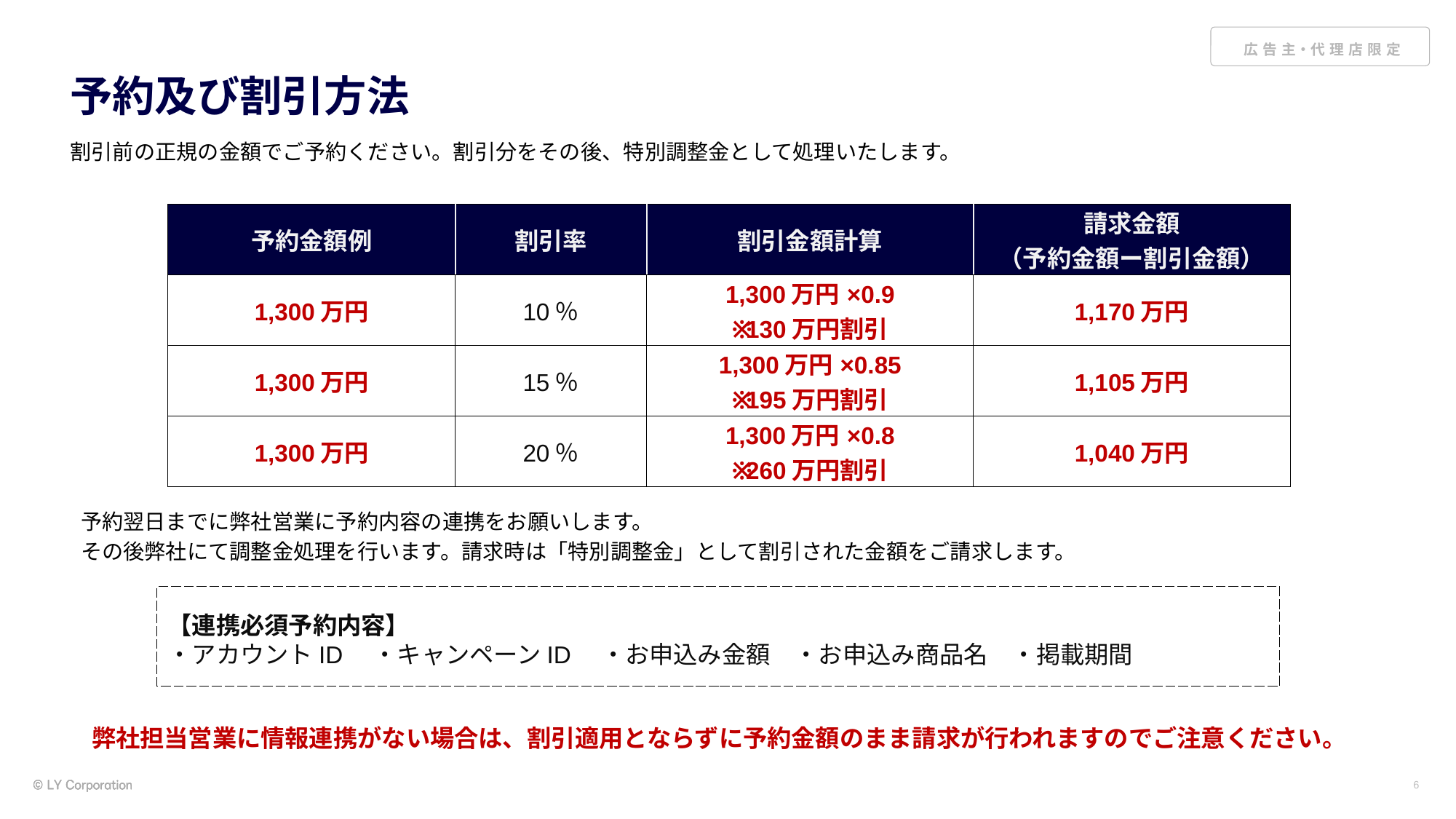

# 予約及び割引方法
割引前の正規の金額でご予約ください。割引分をその後、特別調整金として処理いたします。
| 予約金額例 | 割引率 | 割引金額計算 | 請求金額 （予約金額ー割引金額） |
| --- | --- | --- | --- |
| 1,300万円 | 10％ | 1,300万円×0.9 ※130万円割引 | 1,170万円 |
| 1,300万円 | 15％ | 1,300万円×0.85 ※195万円割引 | 1,105万円 |
| 1,300万円 | 20％ | 1,300万円×0.8 ※260万円割引 | 1,040万円 |
予約翌日までに弊社営業に予約内容の連携をお願いします。
その後弊社にて調整金処理を行います。請求時は「特別調整金」として割引された金額をご請求します。

【連携必須予約内容】
・アカウントID　・キャンペーンID　・お申込み金額　・お申込み商品名　・掲載期間

弊社担当営業に情報連携がない場合は、割引適用とならずに予約金額のまま請求が行われますのでご注意ください。